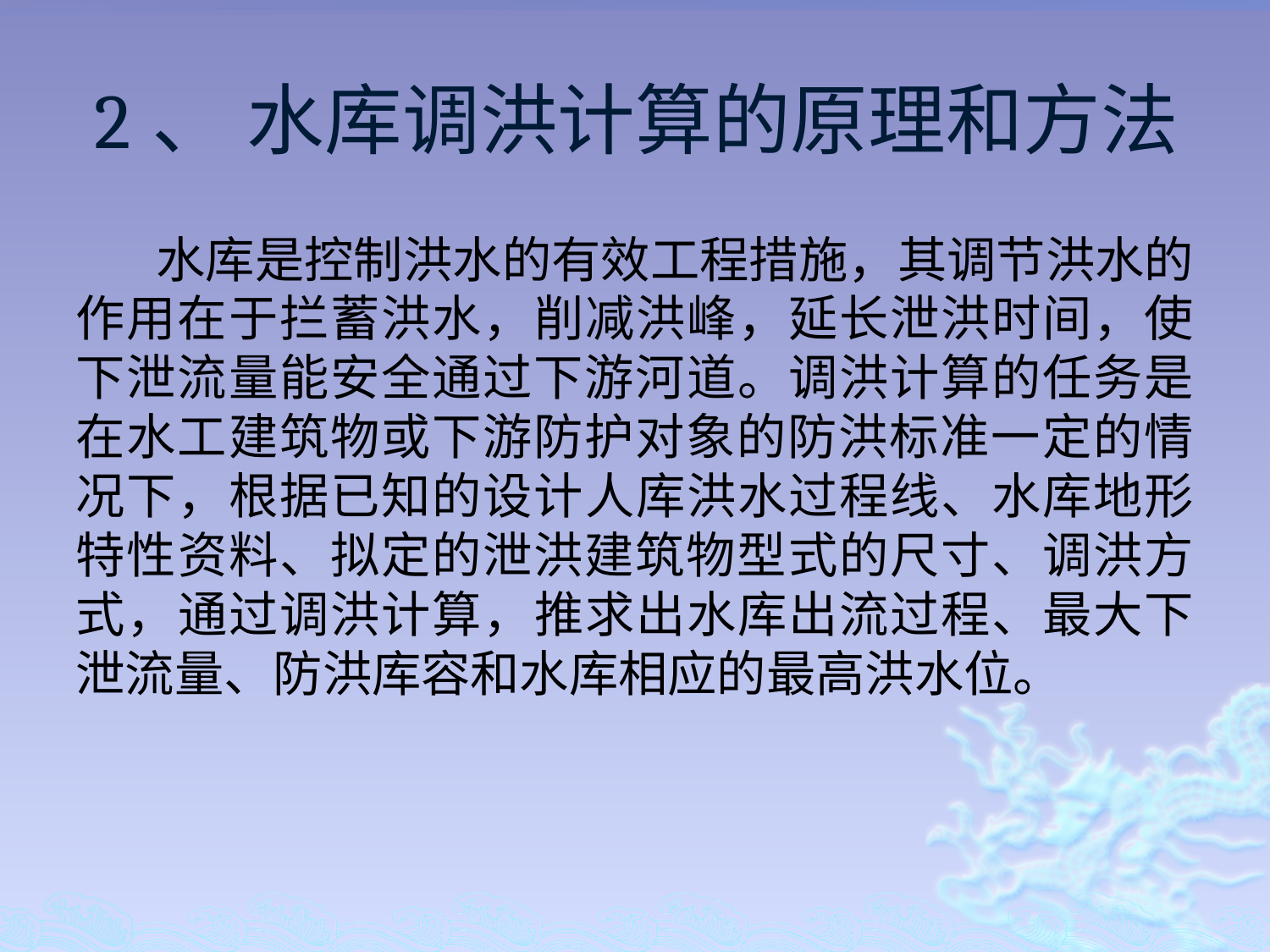

# 2、 水库调洪计算的原理和方法
水库是控制洪水的有效工程措施，其调节洪水的作用在于拦蓄洪水，削减洪峰，延长泄洪时间，使下泄流量能安全通过下游河道。调洪计算的任务是在水工建筑物或下游防护对象的防洪标准一定的情况下，根据已知的设计人库洪水过程线、水库地形特性资料、拟定的泄洪建筑物型式的尺寸、调洪方式，通过调洪计算，推求出水库出流过程、最大下泄流量、防洪库容和水库相应的最高洪水位。